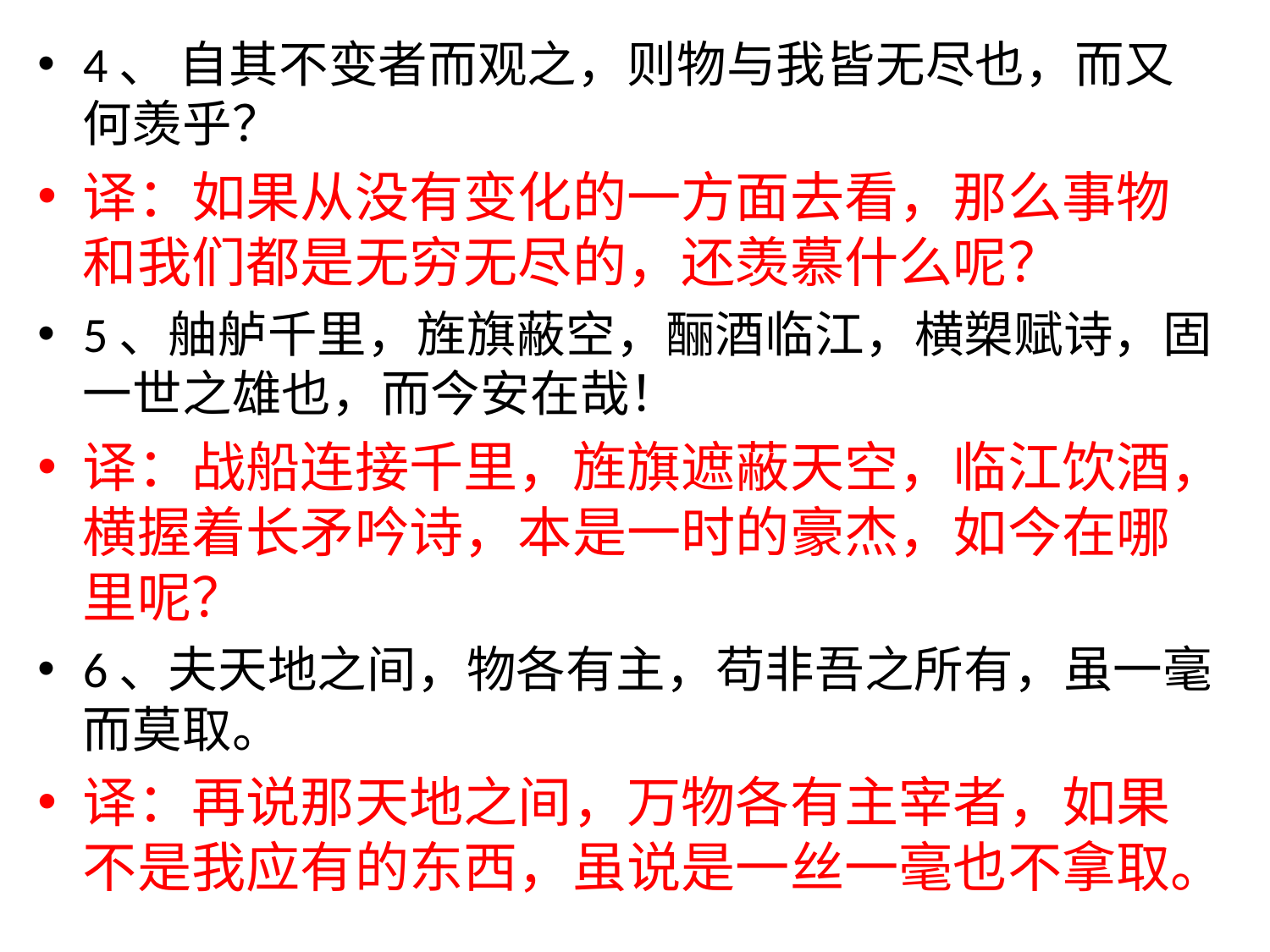

4、 自其不变者而观之，则物与我皆无尽也，而又何羡乎？
译：如果从没有变化的一方面去看，那么事物和我们都是无穷无尽的，还羡慕什么呢？
5、舳舻千里，旌旗蔽空，酾酒临江，横槊赋诗，固一世之雄也，而今安在哉！
译：战船连接千里，旌旗遮蔽天空，临江饮酒，横握着长矛吟诗，本是一时的豪杰，如今在哪里呢？
6、夫天地之间，物各有主，苟非吾之所有，虽一毫而莫取。
译：再说那天地之间，万物各有主宰者，如果不是我应有的东西，虽说是一丝一毫也不拿取。